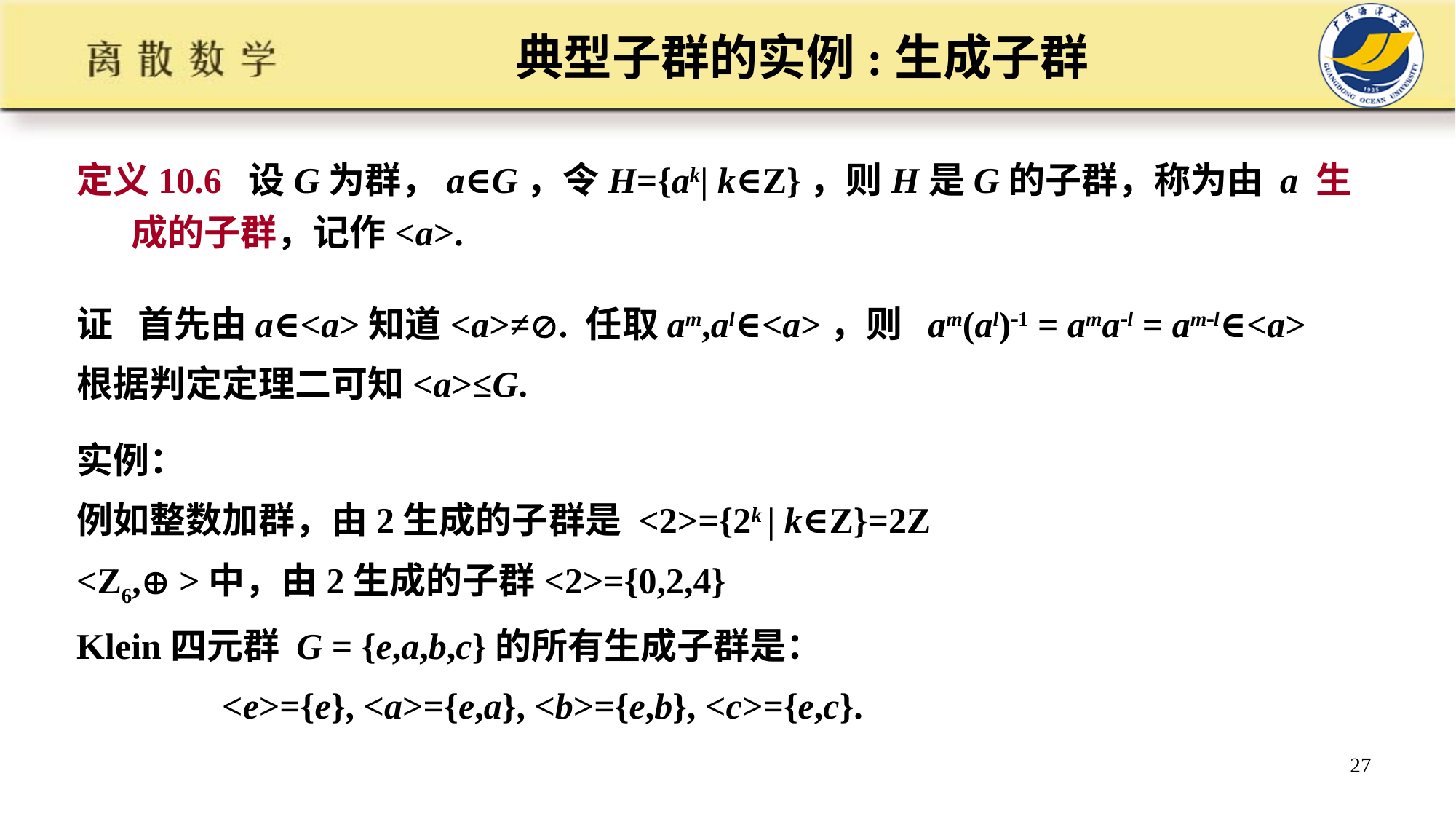

# 典型子群的实例:生成子群
定义10.6  设G为群，a∈G，令H={ak| k∈Z}，则H是G的子群，称为由 a 生成的子群，记作<a>.
证   首先由a∈<a>知道<a>≠∅. 任取am,al∈<a>，则  am(al)−1 = ama−l = am−l∈<a>
根据判定定理二可知<a>≤G.
实例：
例如整数加群，由2生成的子群是 <2>={2k | k∈Z}=2Z
<Z6,⊕ >中，由2生成的子群<2>={0,2,4}
Klein四元群 G = {e,a,b,c}的所有生成子群是：
                <e>={e}, <a>={e,a}, <b>={e,b}, <c>={e,c}.
27